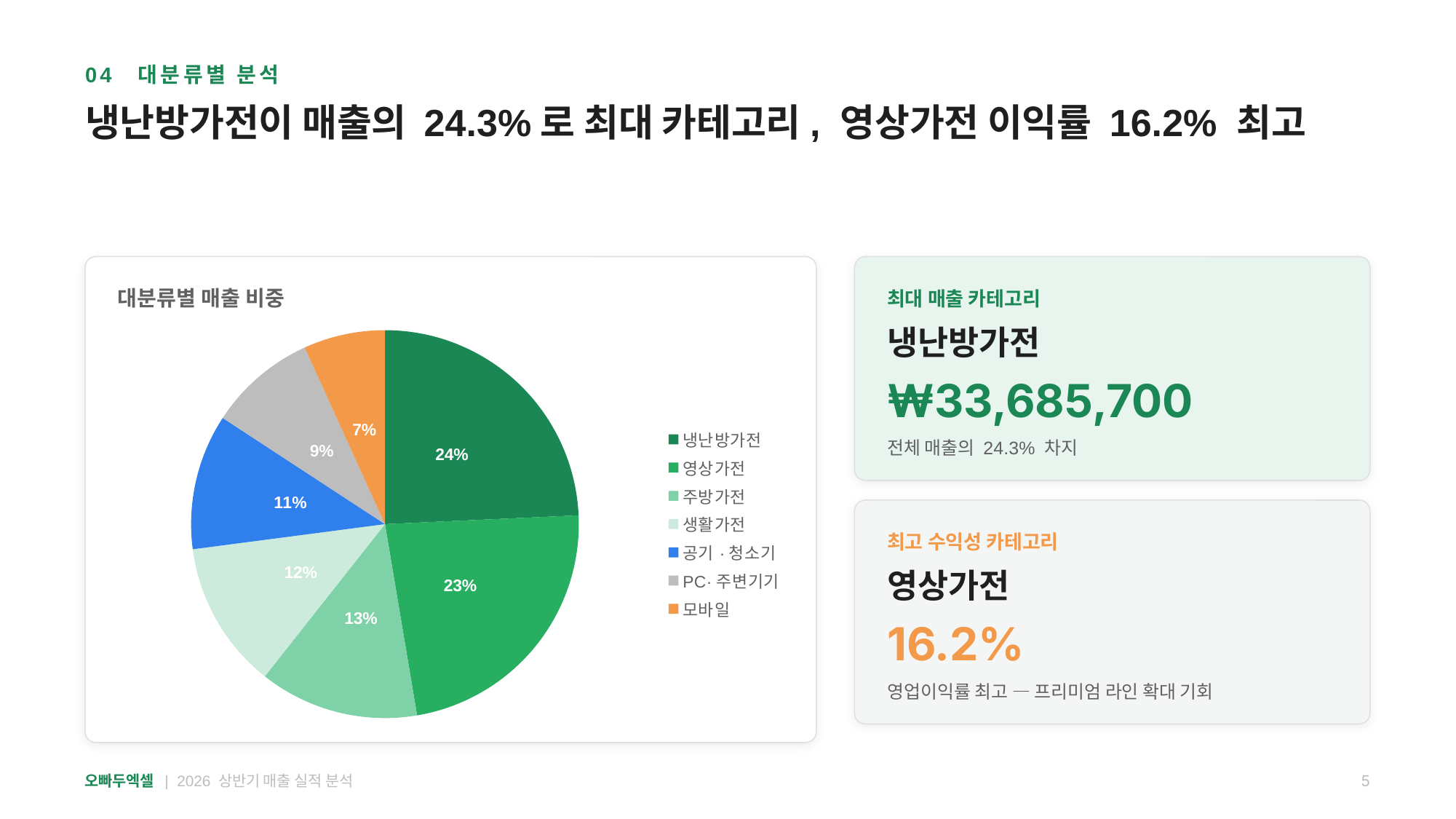

04  대분류별 분석
냉난방가전이 매출의 24.3%로 최대 카테고리, 영상가전 이익률 16.2% 최고

대분류별 매출 비중
최대 매출 카테고리
냉난방가전

### Chart

| Category | 매출비중 |
|---|---|
| 냉난방가전 | 24.3 |
| 영상가전 | 23.1 |
| 주방가전 | 13.3 |
| 생활가전 | 12.3 |
| 공기·청소기 | 11.3 |
| PC·주변기기 | 9.0 |
| 모바일 | 6.8 |
₩33,685,700
전체 매출의 24.3% 차지

최고 수익성 카테고리
영상가전
16.2%
영업이익률 최고 — 프리미엄 라인 확대 기회
오빠두엑셀  |  2026 상반기 매출 실적 분석
5